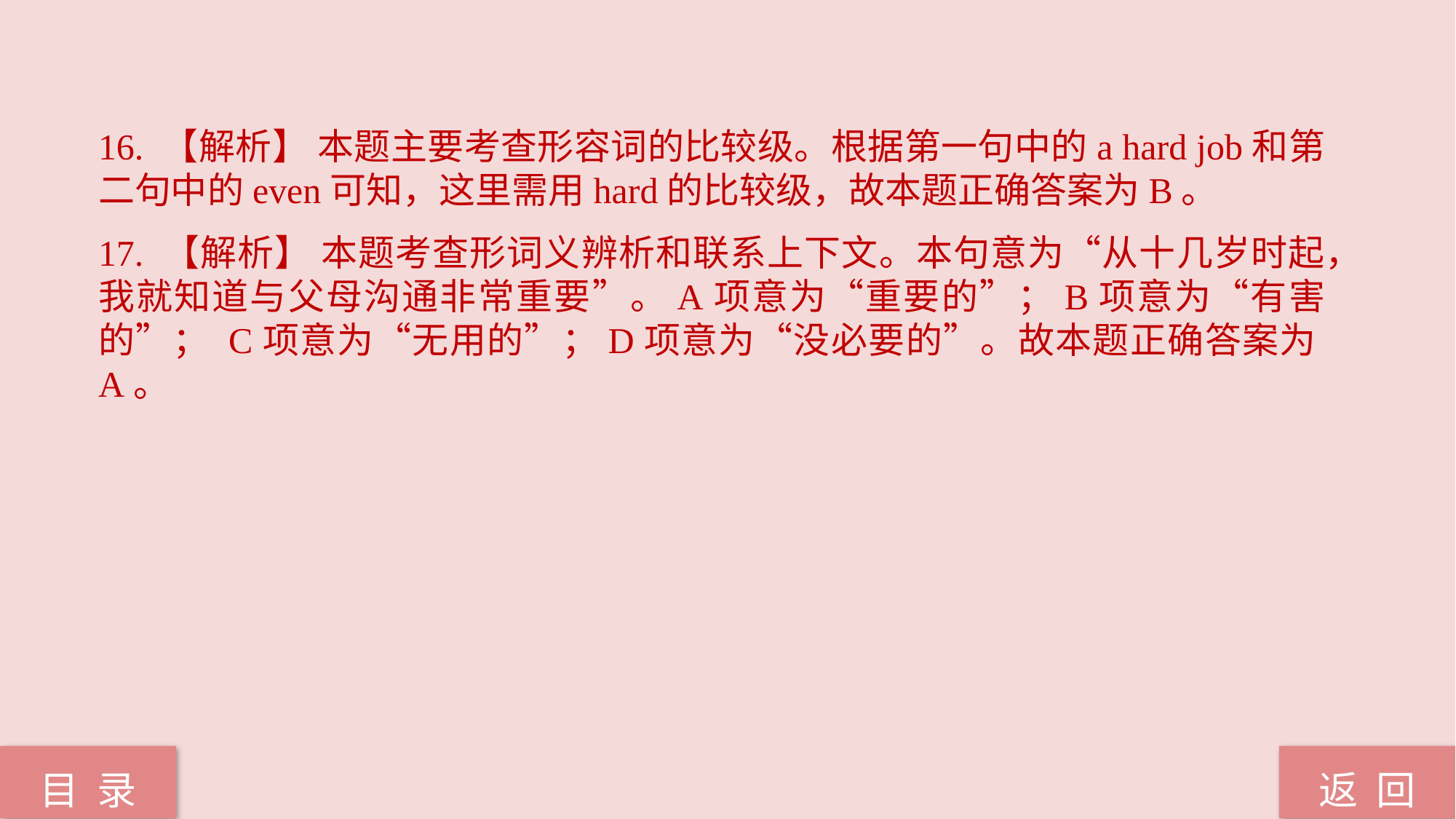

16. 【解析】 本题主要考查形容词的比较级。根据第一句中的a hard job和第二句中的even可知，这里需用hard的比较级，故本题正确答案为B。
17. 【解析】 本题考查形词义辨析和联系上下文。本句意为“从十几岁时起，我就知道与父母沟通非常重要”。A项意为“重要的”；B项意为“有害的”； C项意为“无用的”；D项意为“没必要的”。故本题正确答案为A。
返  回